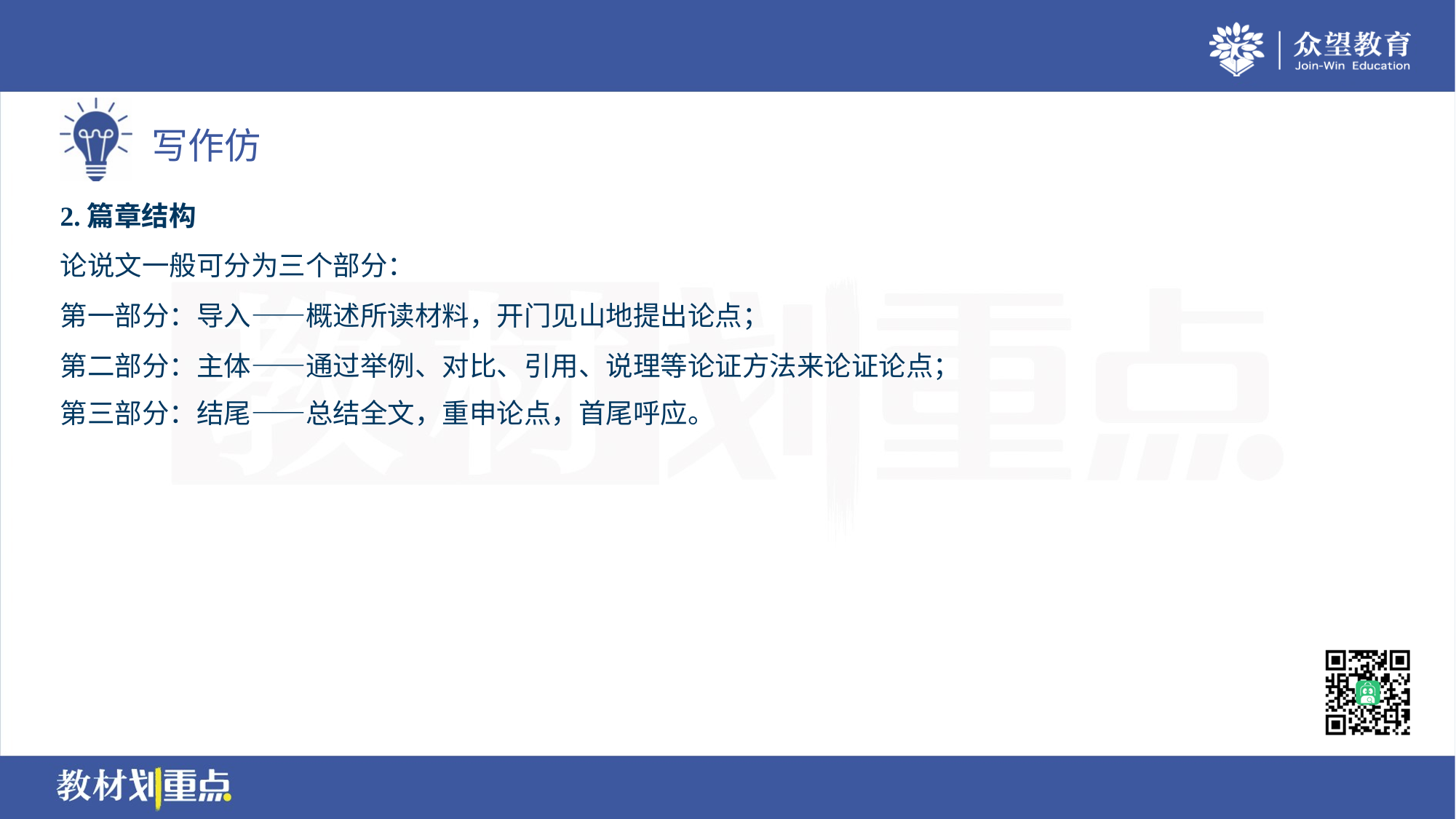

2.篇章结构
论说文一般可分为三个部分：
第一部分：导入——概述所读材料，开门见山地提出论点；
第二部分：主体——通过举例、对比、引用、说理等论证方法来论证论点；
第三部分：结尾——总结全文，重申论点，首尾呼应。